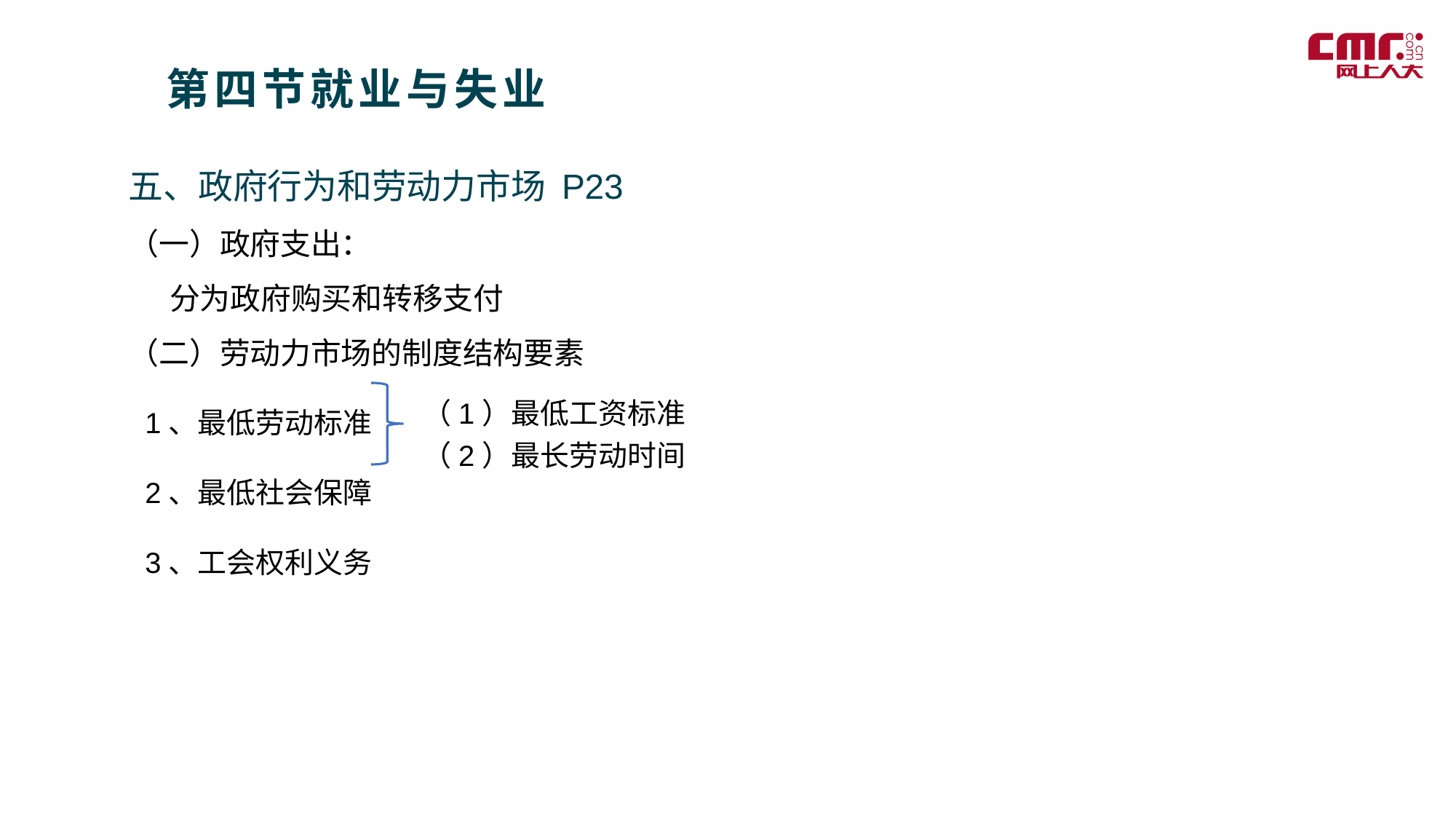

第四节就业与失业

五、政府行为和劳动力市场 P23
（一）政府支出：
     分为政府购买和转移支付
（二）劳动力市场的制度结构要素

（1）最低工资标准
（2）最长劳动时间
1、最低劳动标准

2、最低社会保障

3、工会权利义务